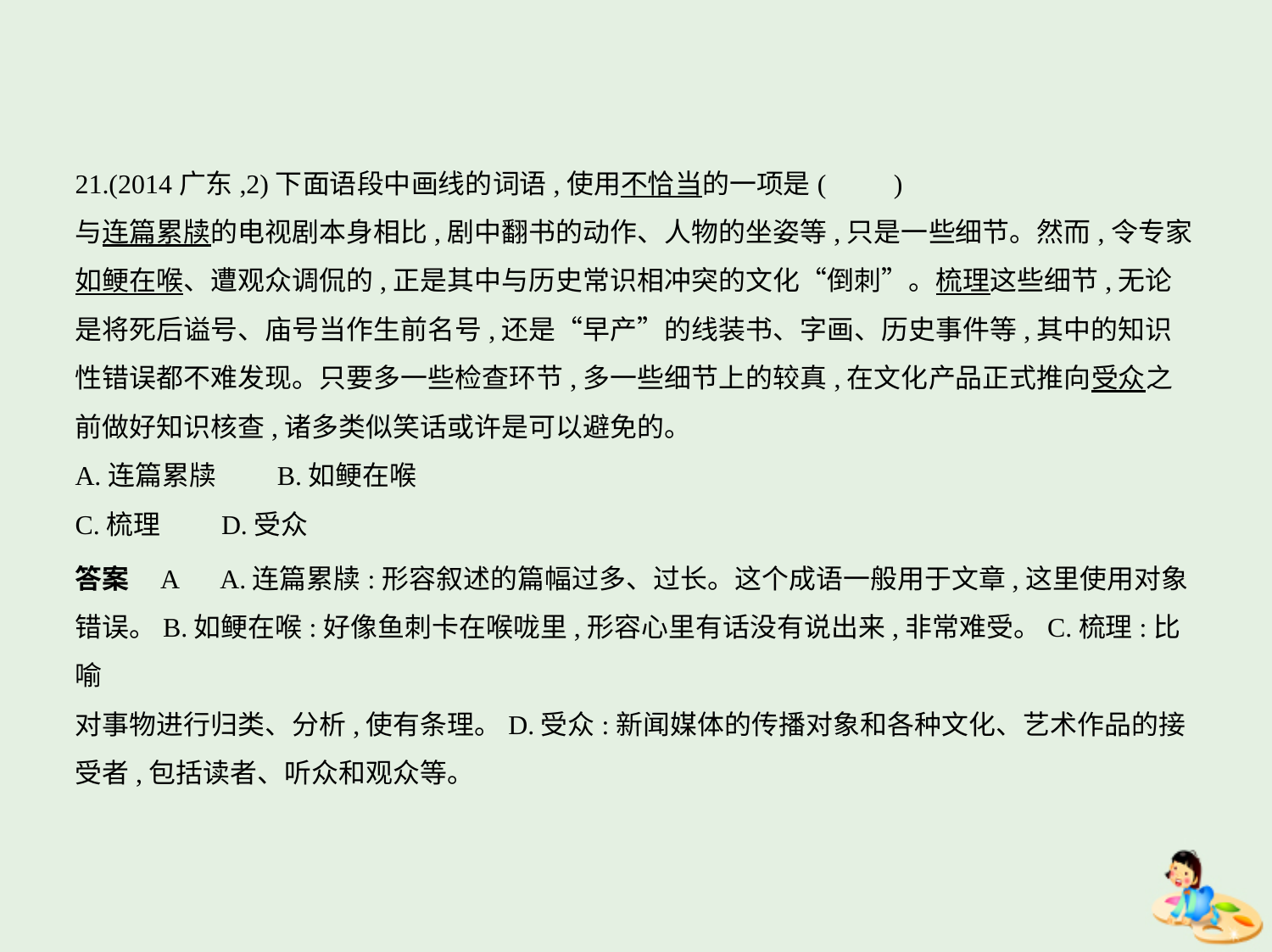

21.(2014广东,2)下面语段中画线的词语,使用不恰当的一项是(　　)
与连篇累牍的电视剧本身相比,剧中翻书的动作、人物的坐姿等,只是一些细节。然而,令专家
如鲠在喉、遭观众调侃的,正是其中与历史常识相冲突的文化“倒刺”。梳理这些细节,无论
是将死后谥号、庙号当作生前名号,还是“早产”的线装书、字画、历史事件等,其中的知识
性错误都不难发现。只要多一些检查环节,多一些细节上的较真,在文化产品正式推向受众之
前做好知识核查,诸多类似笑话或许是可以避免的。
A.连篇累牍　　B.如鲠在喉
C.梳理　　D.受众
答案    A　A.连篇累牍:形容叙述的篇幅过多、过长。这个成语一般用于文章,这里使用对象
错误。B.如鲠在喉:好像鱼刺卡在喉咙里,形容心里有话没有说出来,非常难受。C.梳理:比喻
对事物进行归类、分析,使有条理。D.受众:新闻媒体的传播对象和各种文化、艺术作品的接
受者,包括读者、听众和观众等。